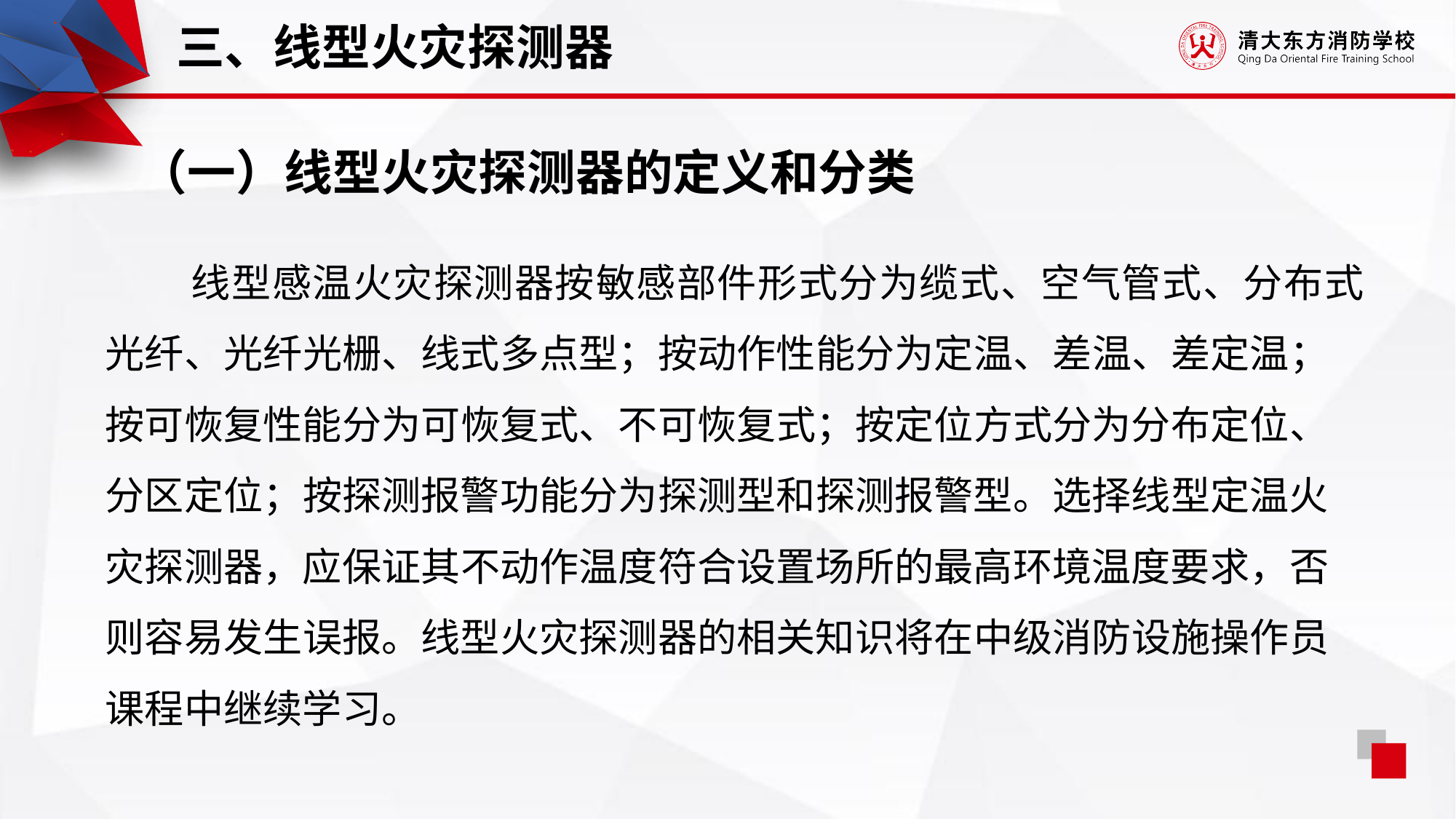

三、线型火灾探测器

（一）线型火灾探测器的定义和分类
线型感温火灾探测器按敏感部件形式分为缆式、空气管式、分布式光纤、光纤光栅、线式多点型；按动作性能分为定温、差温、差定温；按可恢复性能分为可恢复式、不可恢复式；按定位方式分为分布定位、分区定位；按探测报警功能分为探测型和探测报警型。选择线型定温火灾探测器，应保证其不动作温度符合设置场所的最高环境温度要求，否则容易发生误报。线型火灾探测器的相关知识将在中级消防设施操作员课程中继续学习。